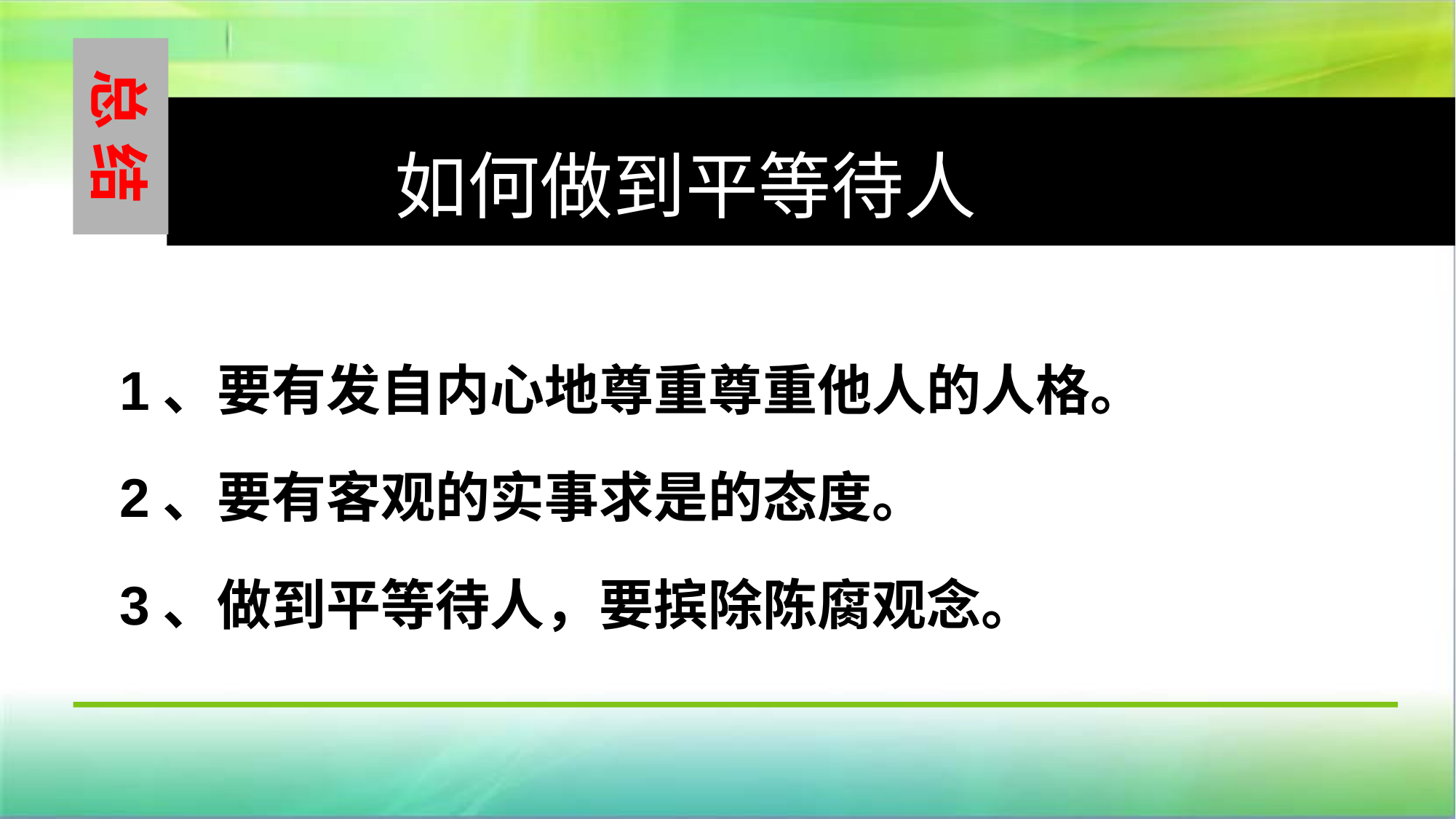

总 结

如何做到平等待人
1、要有发自内心地尊重尊重他人的人格。
2、要有客观的实事求是的态度。
3、做到平等待人，要摈除陈腐观念。